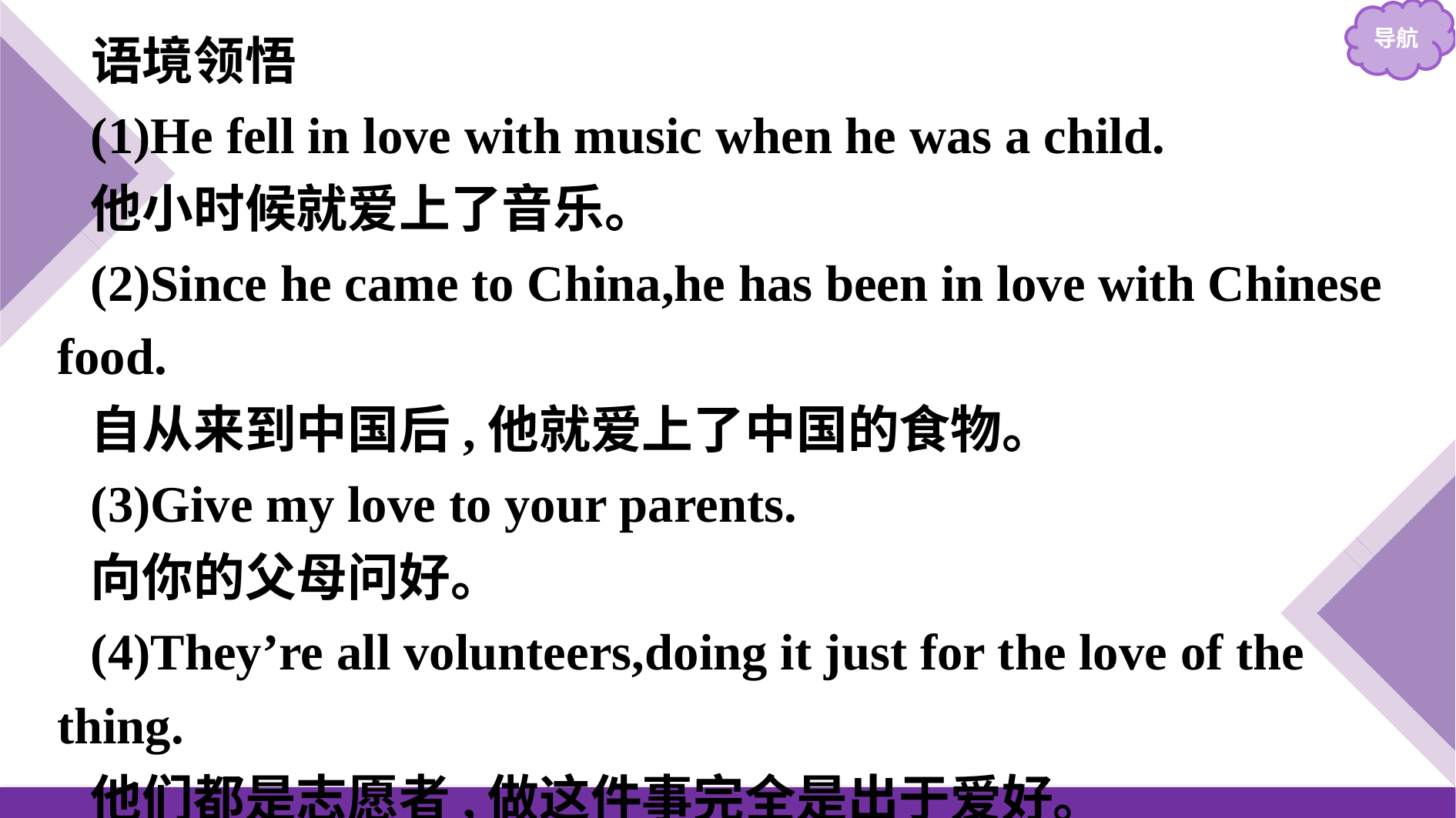

语境领悟
(1)He fell in love with music when he was a child.
他小时候就爱上了音乐。
(2)Since he came to China,he has been in love with Chinese food.
自从来到中国后,他就爱上了中国的食物。
(3)Give my love to your parents.
向你的父母问好。
(4)They’re all volunteers,doing it just for the love of the thing.
他们都是志愿者,做这件事完全是出于爱好。